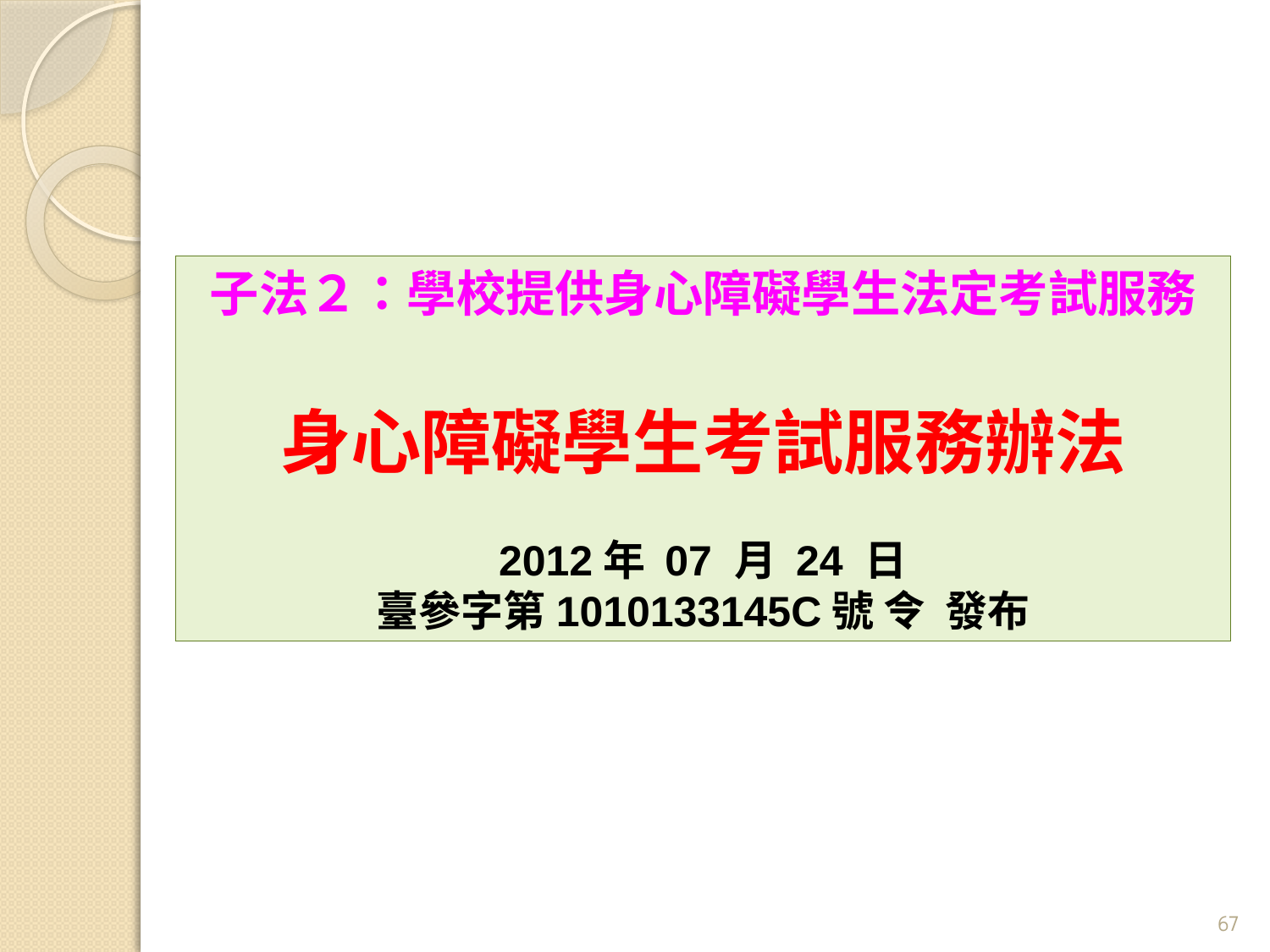

子法２：學校提供身心障礙學生法定考試服務

身心障礙學生考試服務辦法

2012年 07 月 24 日
臺參字第1010133145C號 令  發布
67